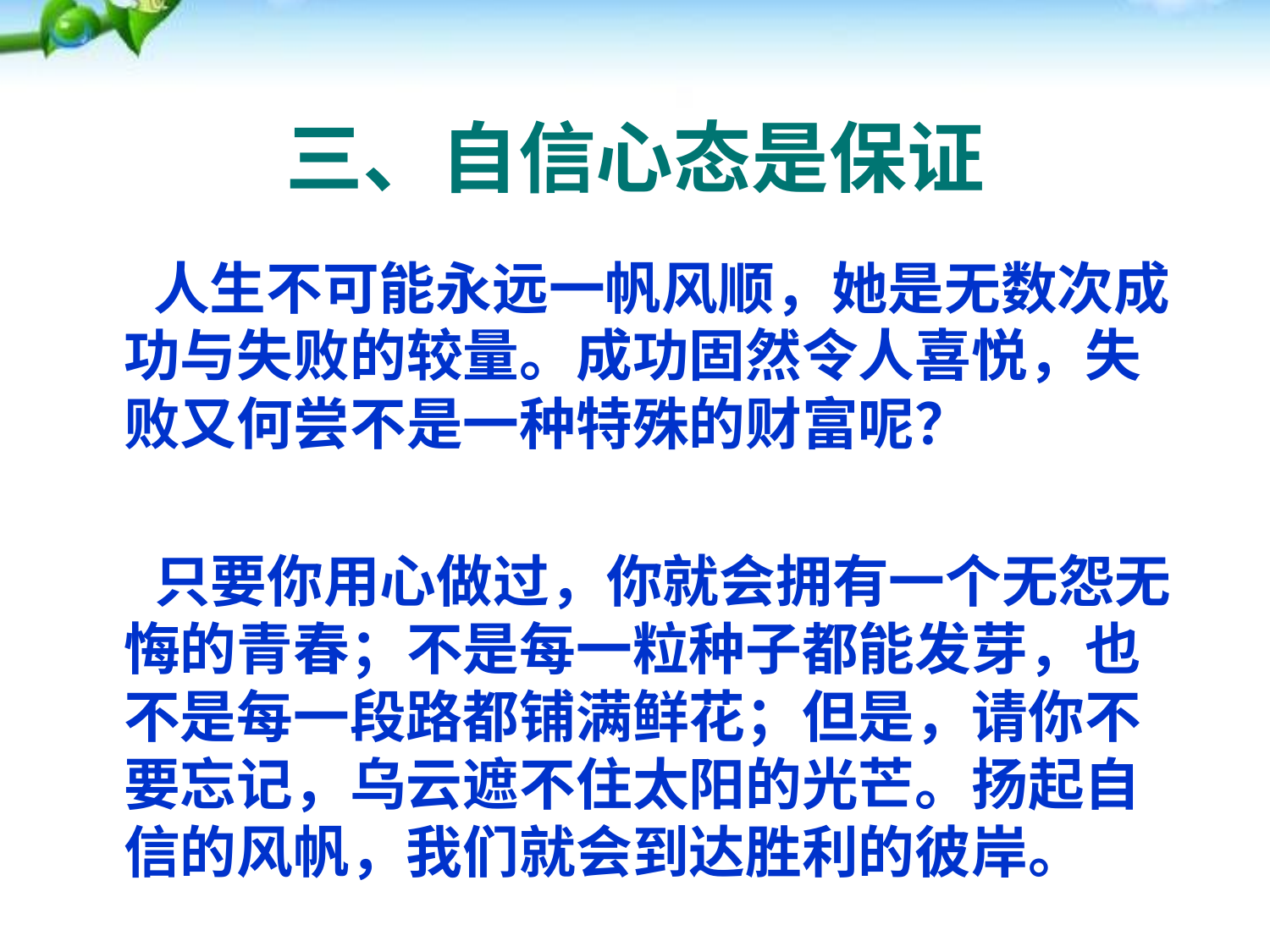

# 三、自信心态是保证
     人生不可能永远一帆风顺，她是无数次成功与失败的较量。成功固然令人喜悦，失败又何尝不是一种特殊的财富呢？

     只要你用心做过，你就会拥有一个无怨无悔的青春；不是每一粒种子都能发芽，也不是每一段路都铺满鲜花；但是，请你不要忘记，乌云遮不住太阳的光芒。扬起自信的风帆，我们就会到达胜利的彼岸。